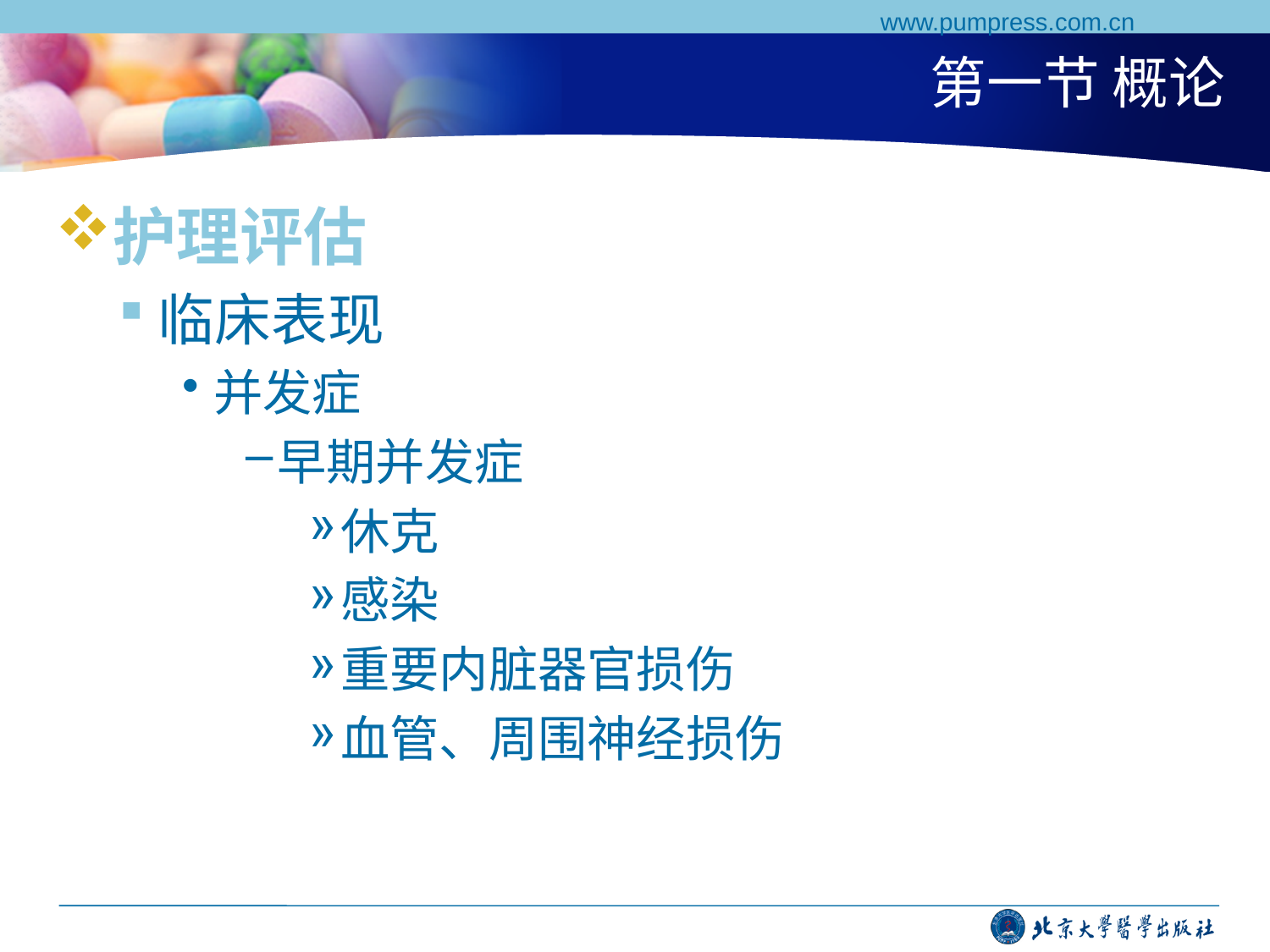

www.pumpress.com.cn
# 第一节 概论
护理评估
临床表现
并发症
早期并发症
休克
感染
重要内脏器官损伤
血管、周围神经损伤